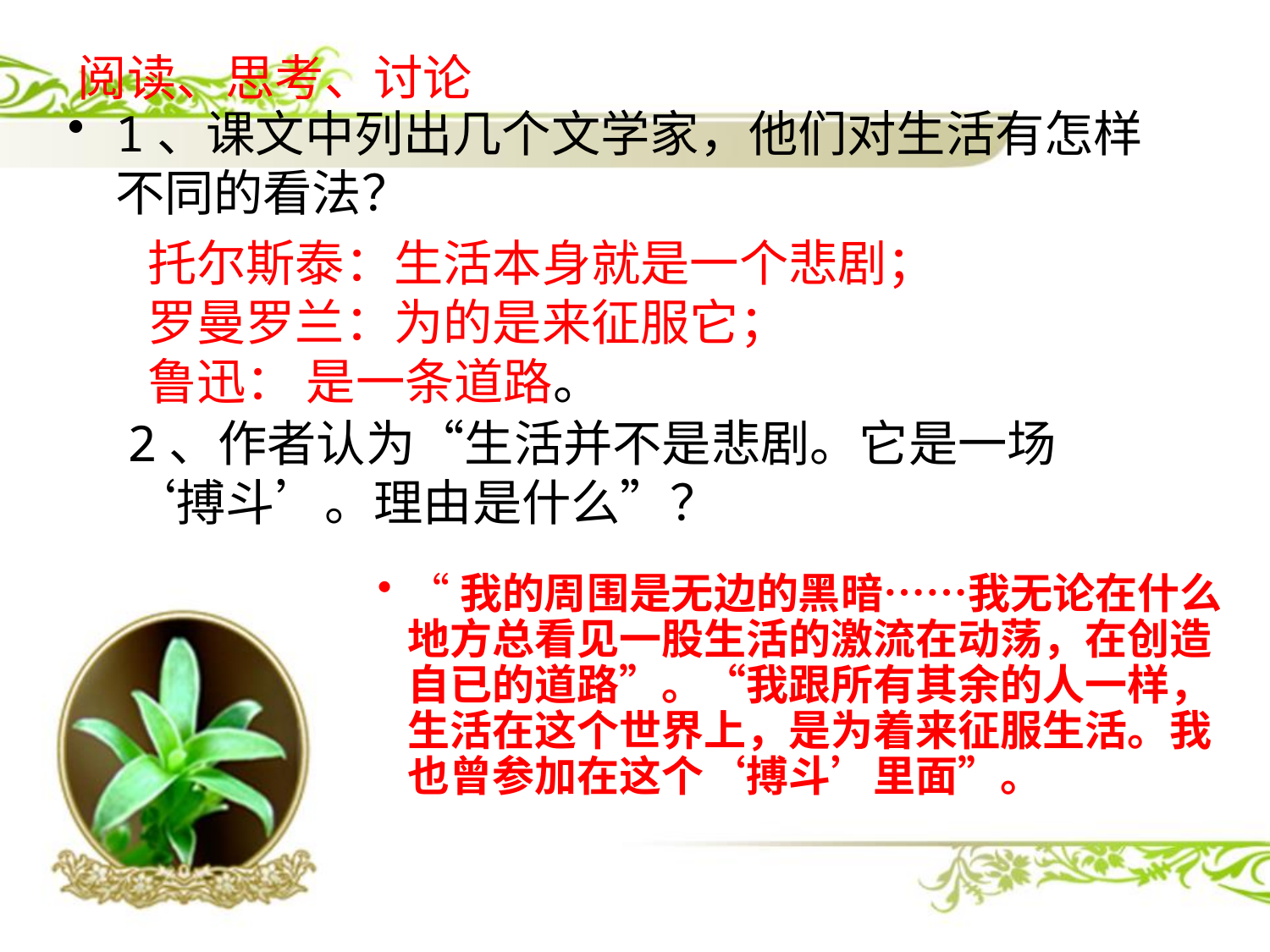

# 阅读、思考、讨论
1、课文中列出几个文学家，他们对生活有怎样不同的看法？

托尔斯泰：生活本身就是一个悲剧；
罗曼罗兰：为的是来征服它；
鲁迅： 是一条道路。

2、作者认为“生活并不是悲剧。它是一场‘搏斗’。理由是什么”？

“我的周围是无边的黑暗……我无论在什么地方总看见一股生活的激流在动荡，在创造自已的道路”。“我跟所有其余的人一样，生活在这个世界上，是为着来征服生活。我也曾参加在这个‘搏斗’里面”。